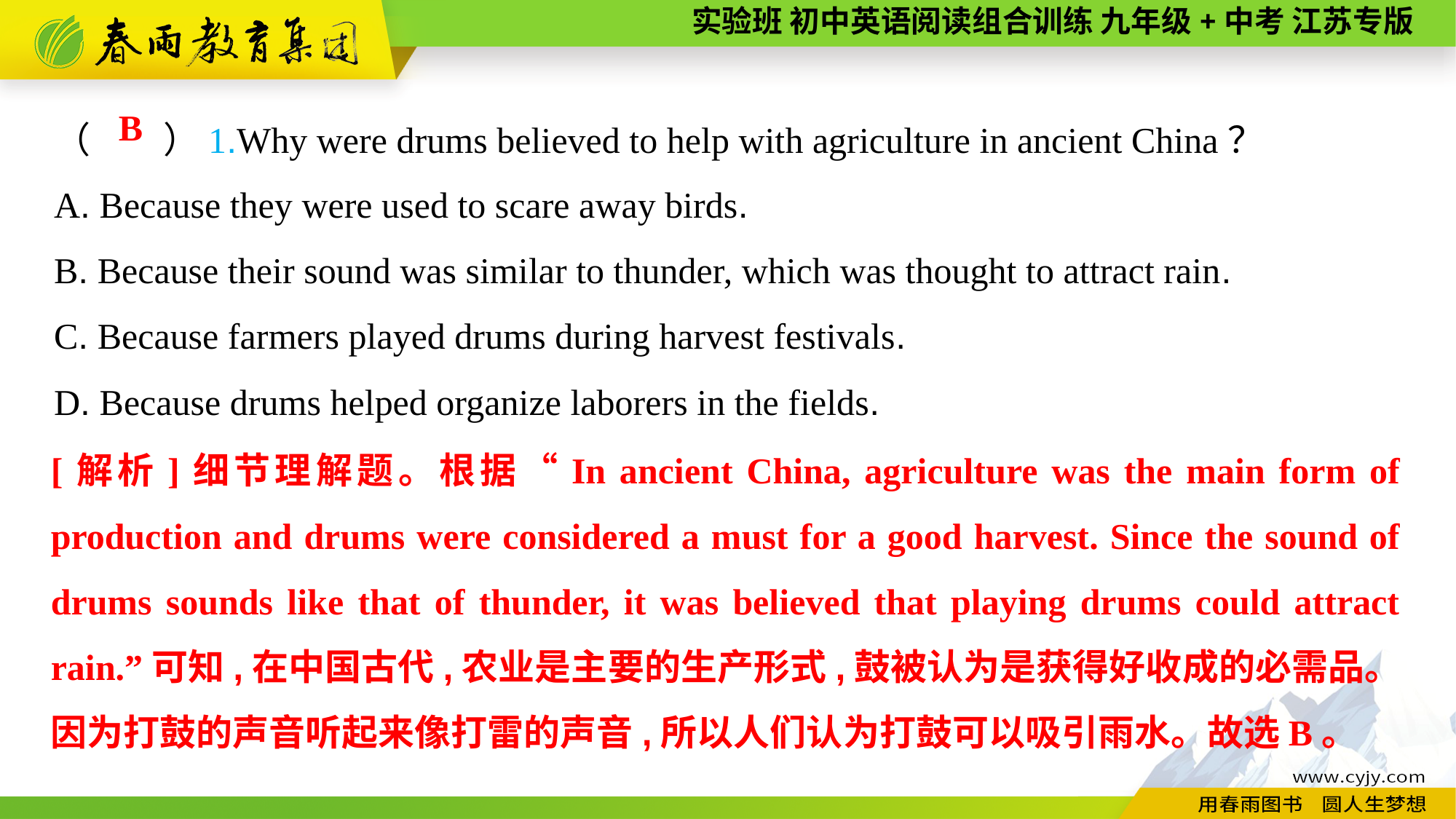

（　　）1.Why were drums believed to help with agriculture in ancient China？
A. Because they were used to scare away birds.
B. Because their sound was similar to thunder, which was thought to attract rain.
C. Because farmers played drums during harvest festivals.
D. Because drums helped organize laborers in the fields.
B
[解析]细节理解题。根据“In ancient China, agriculture was the main form of production and drums were considered a must for a good harvest. Since the sound of drums sounds like that of thunder, it was believed that playing drums could attract rain.”可知,在中国古代,农业是主要的生产形式,鼓被认为是获得好收成的必需品。因为打鼓的声音听起来像打雷的声音,所以人们认为打鼓可以吸引雨水。故选B。